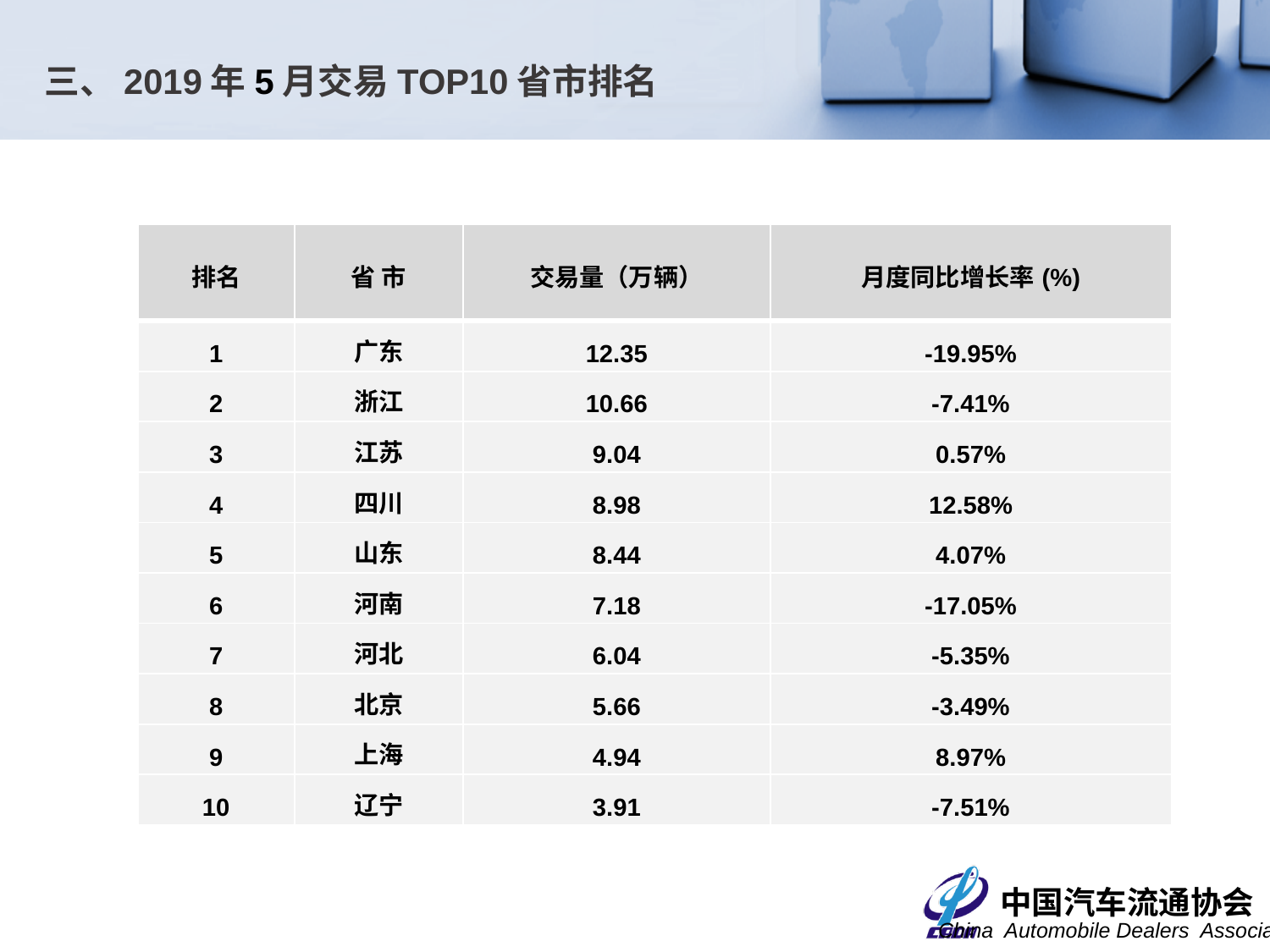

三、2019年5月交易TOP10省市排名
| 排名 | 省 市 | 交易量（万辆） | 月度同比增长率(%) |
| --- | --- | --- | --- |
| 1 | 广东 | 12.35 | -19.95% |
| 2 | 浙江 | 10.66 | -7.41% |
| 3 | 江苏 | 9.04 | 0.57% |
| 4 | 四川 | 8.98 | 12.58% |
| 5 | 山东 | 8.44 | 4.07% |
| 6 | 河南 | 7.18 | -17.05% |
| 7 | 河北 | 6.04 | -5.35% |
| 8 | 北京 | 5.66 | -3.49% |
| 9 | 上海 | 4.94 | 8.97% |
| 10 | 辽宁 | 3.91 | -7.51% |